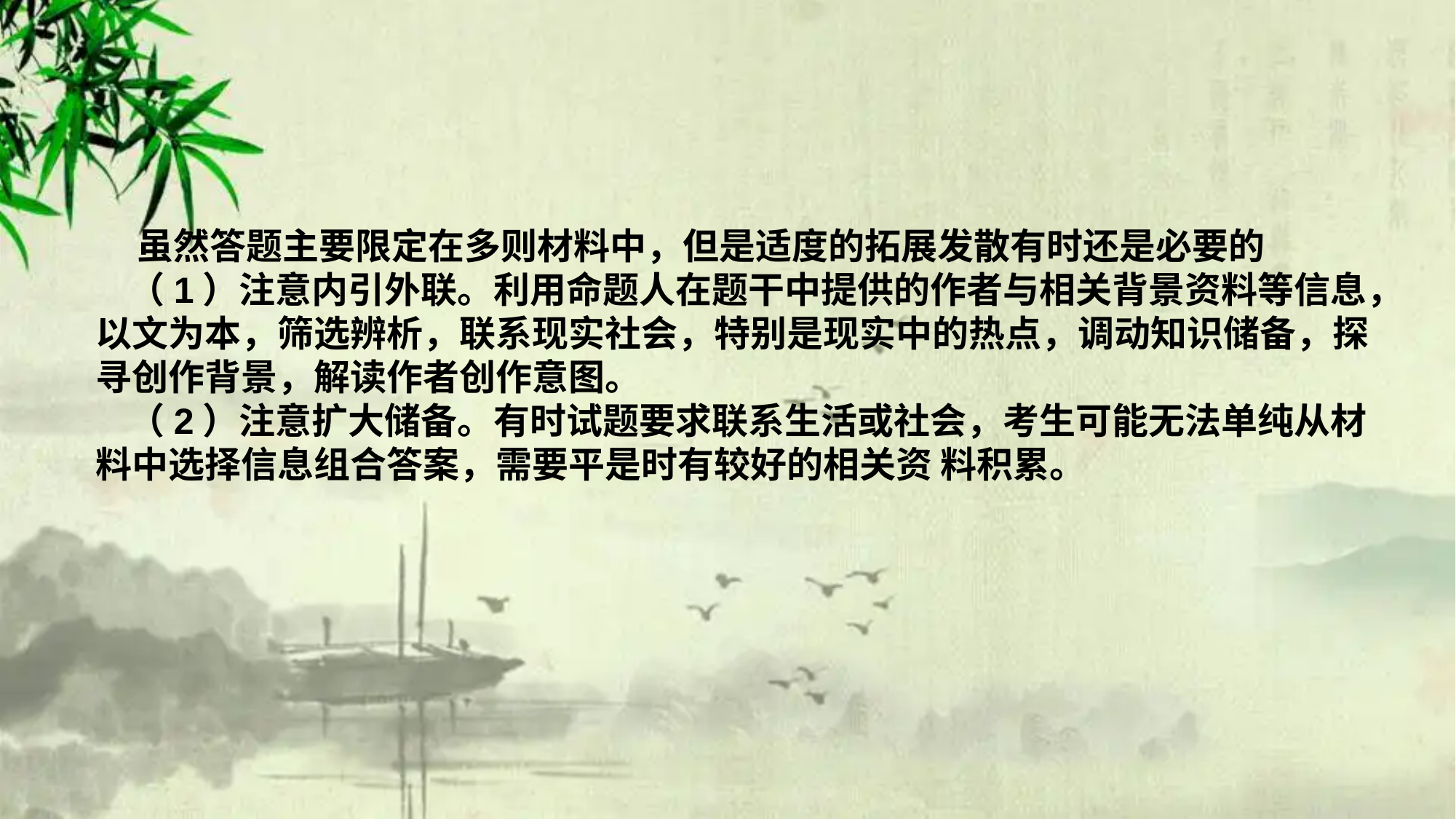

虽然答题主要限定在多则材料中，但是适度的拓展发散有时还是必要的
   （1）注意内引外联。利用命题人在题干中提供的作者与相关背景资料等信息，以文为本，筛选辨析，联系现实社会，特别是现实中的热点，调动知识储备，探寻创作背景，解读作者创作意图。
   （2）注意扩大储备。有时试题要求联系生活或社会，考生可能无法单纯从材料中选择信息组合答案，需要平是时有较好的相关资 料积累。